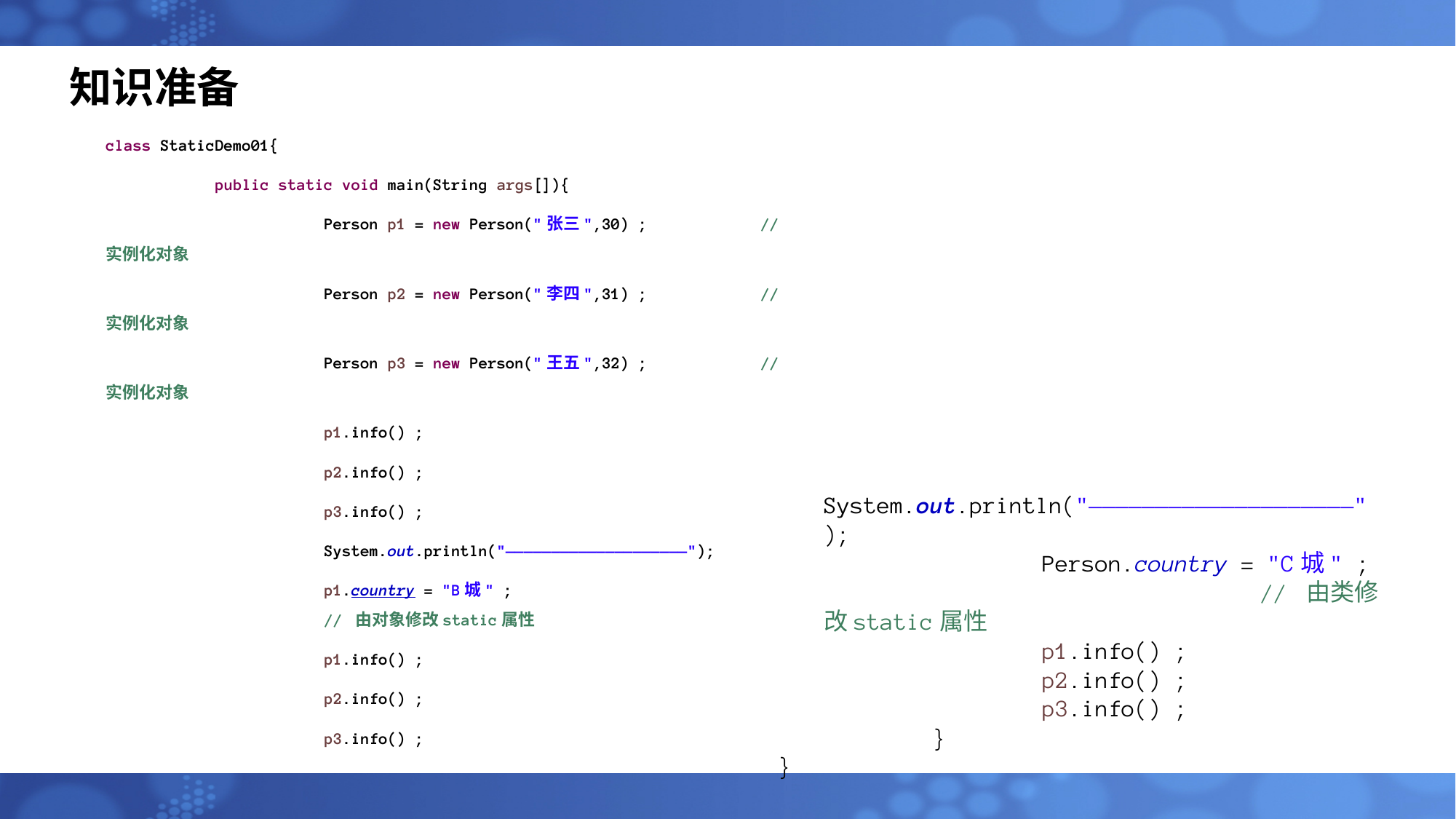

# 知识准备
class StaticDemo01{
	public static void main(String args[]){
		Person p1 = new Person("张三",30) ;	 	// 实例化对象
		Person p2 = new Person("李四",31) ;	 	// 实例化对象
		Person p3 = new Person("王五",32) ;	 	// 实例化对象
		p1.info() ;
		p2.info() ;
		p3.info() ;
		System.out.println("————————————————————");
		p1.country = "B城" ;					// 由对象修改static属性
		p1.info() ;
		p2.info() ;
		p3.info() ;

	System.out.println("————————————————————");
		Person.country = "C城" ;				// 由类修改static属性
		p1.info() ;
		p2.info() ;
		p3.info() ;
	}
}